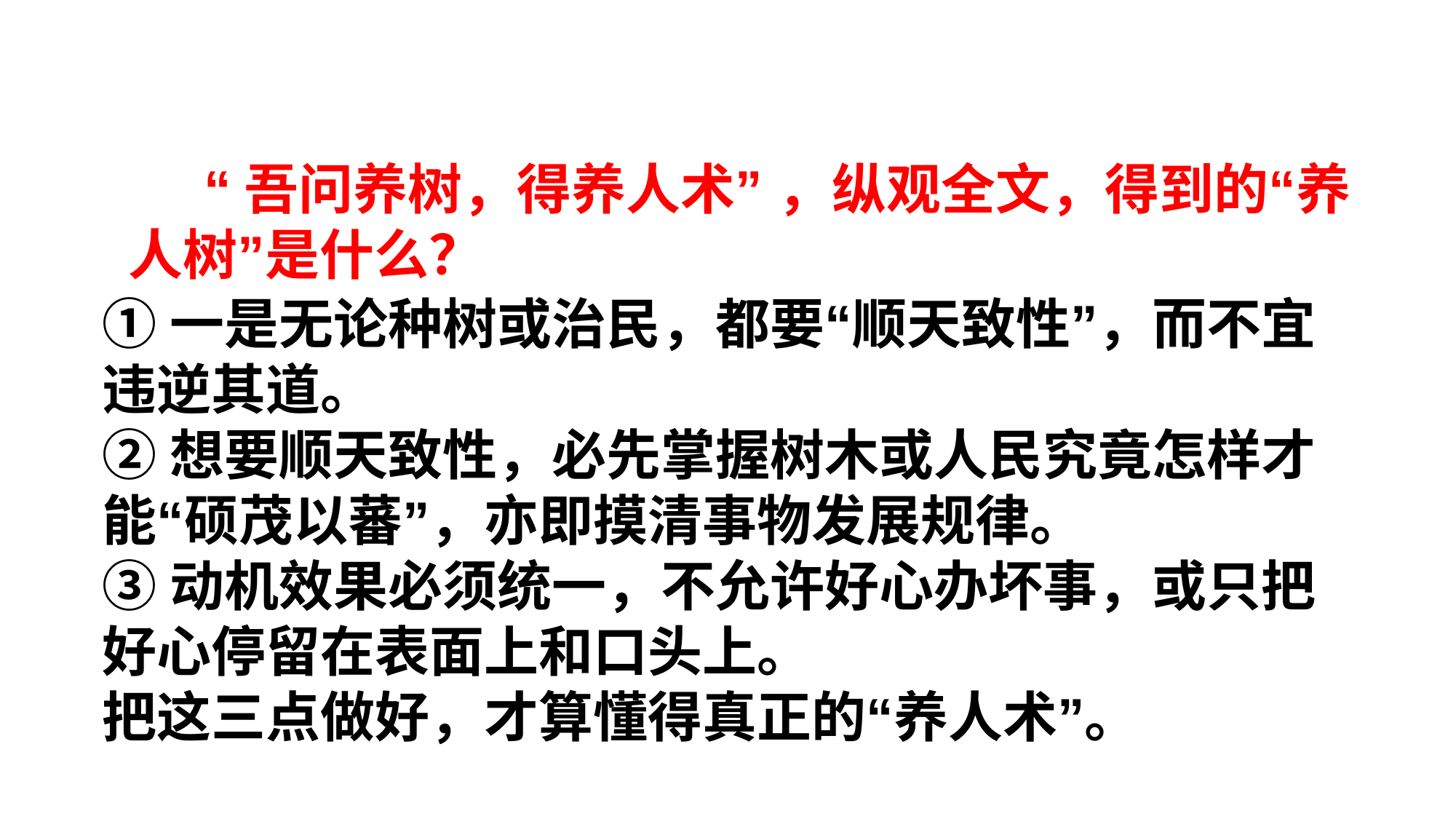

“吾问养树，得养人术” ，纵观全文，得到的“养人树”是什么？
①一是无论种树或治民，都要“顺天致性”，而不宜违逆其道。
②想要顺天致性，必先掌握树木或人民究竟怎样才能“硕茂以蕃”，亦即摸清事物发展规律。
③动机效果必须统一，不允许好心办坏事，或只把好心停留在表面上和口头上。
把这三点做好，才算懂得真正的“养人术”。